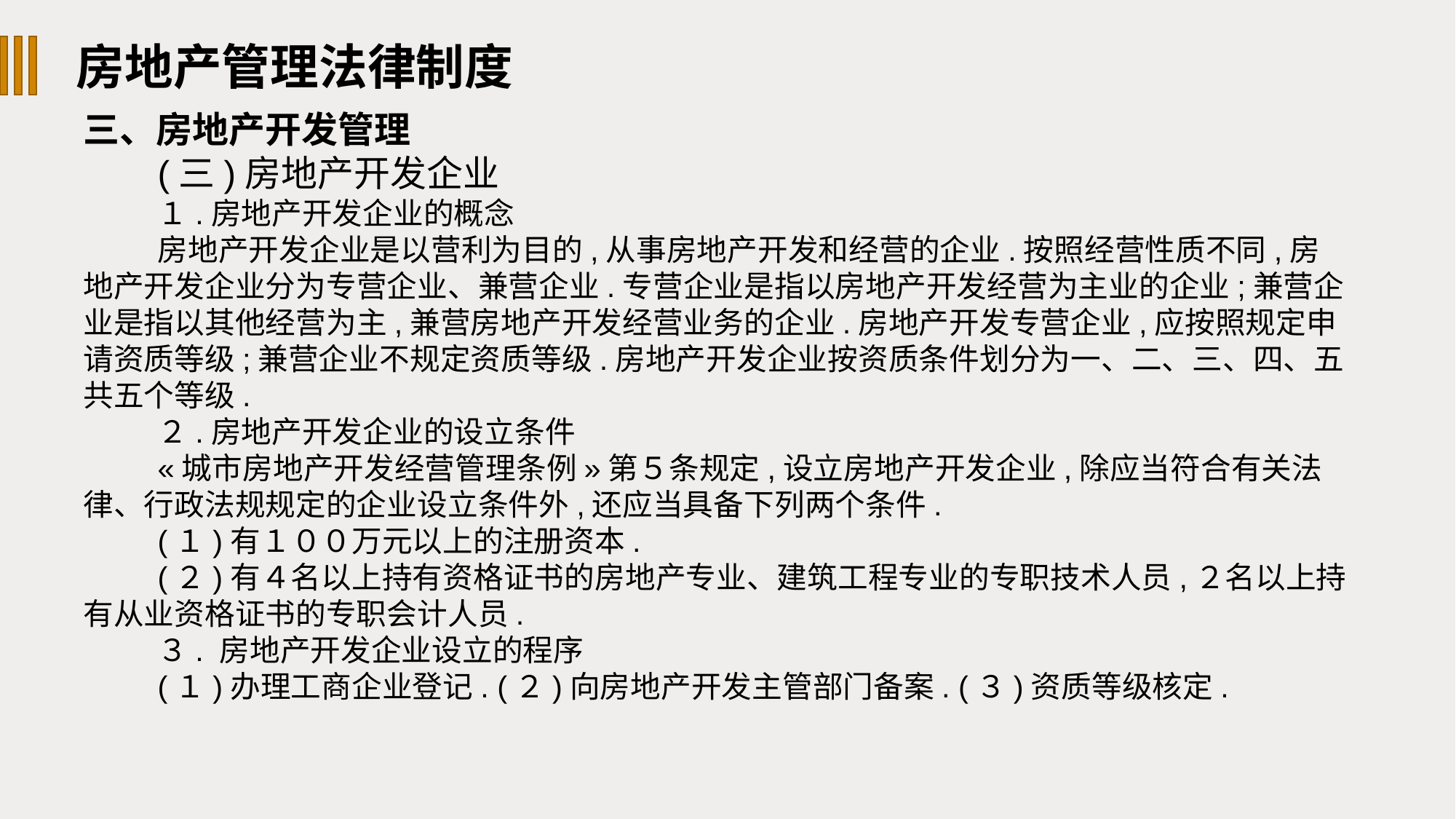

房地产管理法律制度

三、房地产开发管理
(三)房地产开发企业
１.房地产开发企业的概念
房地产开发企业是以营利为目的,从事房地产开发和经营的企业.按照经营性质不同,房地产开发企业分为专营企业、兼营企业.专营企业是指以房地产开发经营为主业的企业;兼营企业是指以其他经营为主,兼营房地产开发经营业务的企业.房地产开发专营企业,应按照规定申请资质等级;兼营企业不规定资质等级.房地产开发企业按资质条件划分为一、二、三、四、五共五个等级.
２.房地产开发企业的设立条件
«城市房地产开发经营管理条例»第５条规定,设立房地产开发企业,除应当符合有关法律、行政法规规定的企业设立条件外,还应当具备下列两个条件.
(１)有１００万元以上的注册资本.
(２)有４名以上持有资格证书的房地产专业、建筑工程专业的专职技术人员,２名以上持有从业资格证书的专职会计人员.
３. 房地产开发企业设立的程序
(１)办理工商企业登记. (２)向房地产开发主管部门备案. (３)资质等级核定.